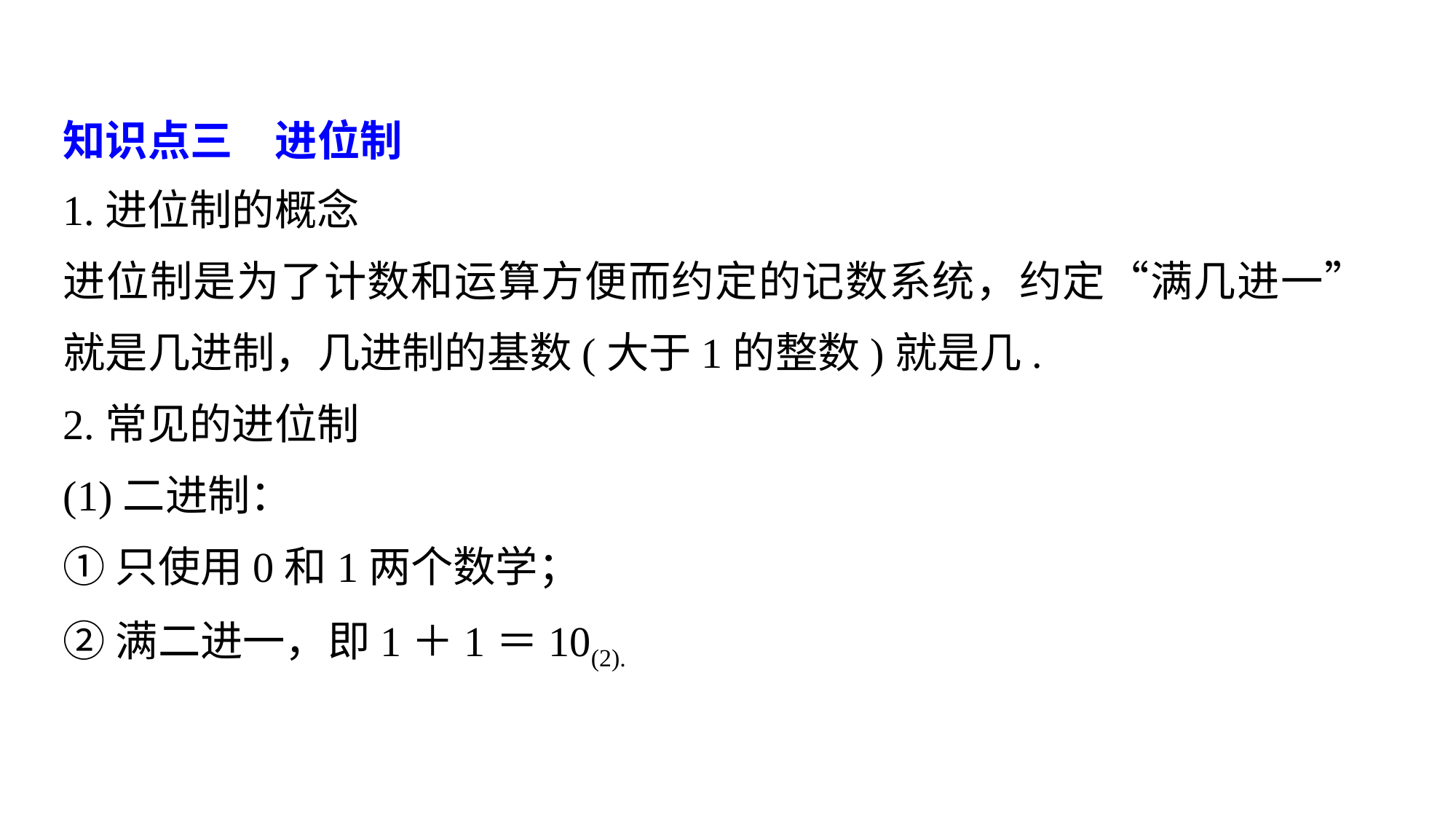

知识点三　进位制
1.进位制的概念
进位制是为了计数和运算方便而约定的记数系统，约定“满几进一”就是几进制，几进制的基数(大于1的整数)就是几.
2.常见的进位制
(1)二进制：
①只使用0和1两个数学；
②满二进一，即1＋1＝10(2).